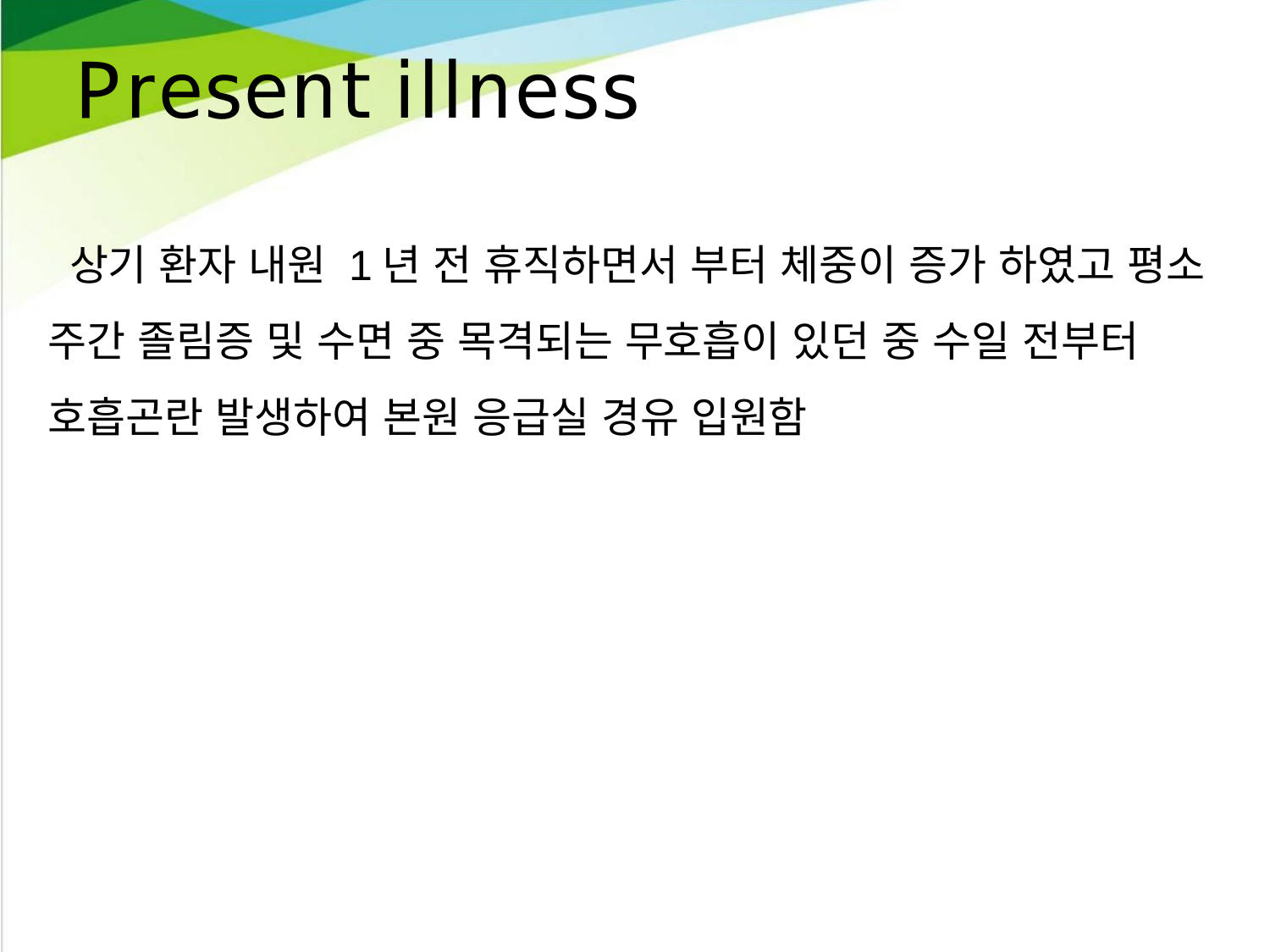

# Present illness
 상기 환자 내원 1년 전 휴직하면서 부터 체중이 증가 하였고 평소 주간 졸림증 및 수면 중 목격되는 무호흡이 있던 중 수일 전부터 호흡곤란 발생하여 본원 응급실 경유 입원함